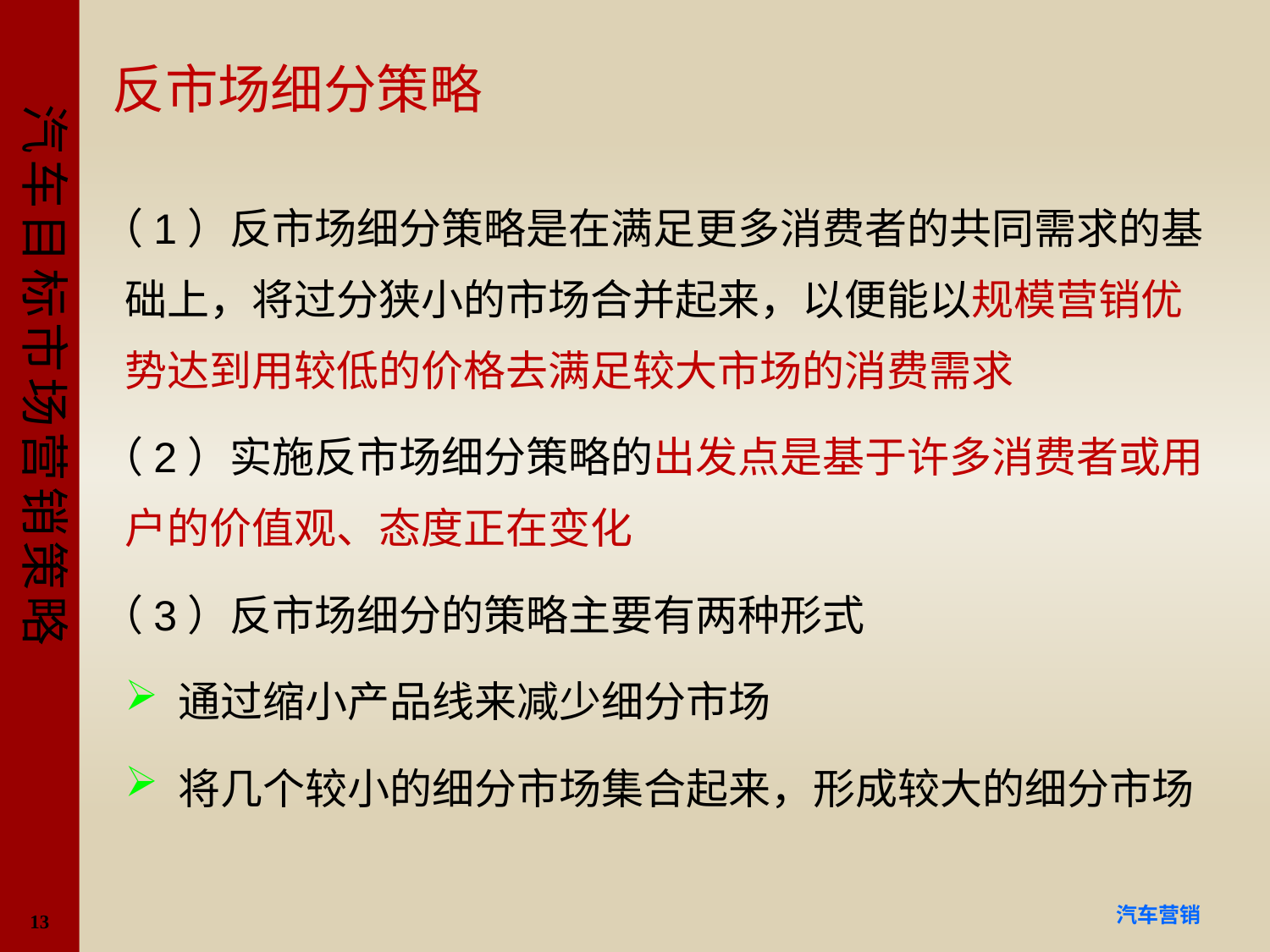

# 反市场细分策略
（1）反市场细分策略是在满足更多消费者的共同需求的基础上，将过分狭小的市场合并起来，以便能以规模营销优势达到用较低的价格去满足较大市场的消费需求
（2）实施反市场细分策略的出发点是基于许多消费者或用户的价值观、态度正在变化
（3）反市场细分的策略主要有两种形式
 通过缩小产品线来减少细分市场
 将几个较小的细分市场集合起来，形成较大的细分市场

13